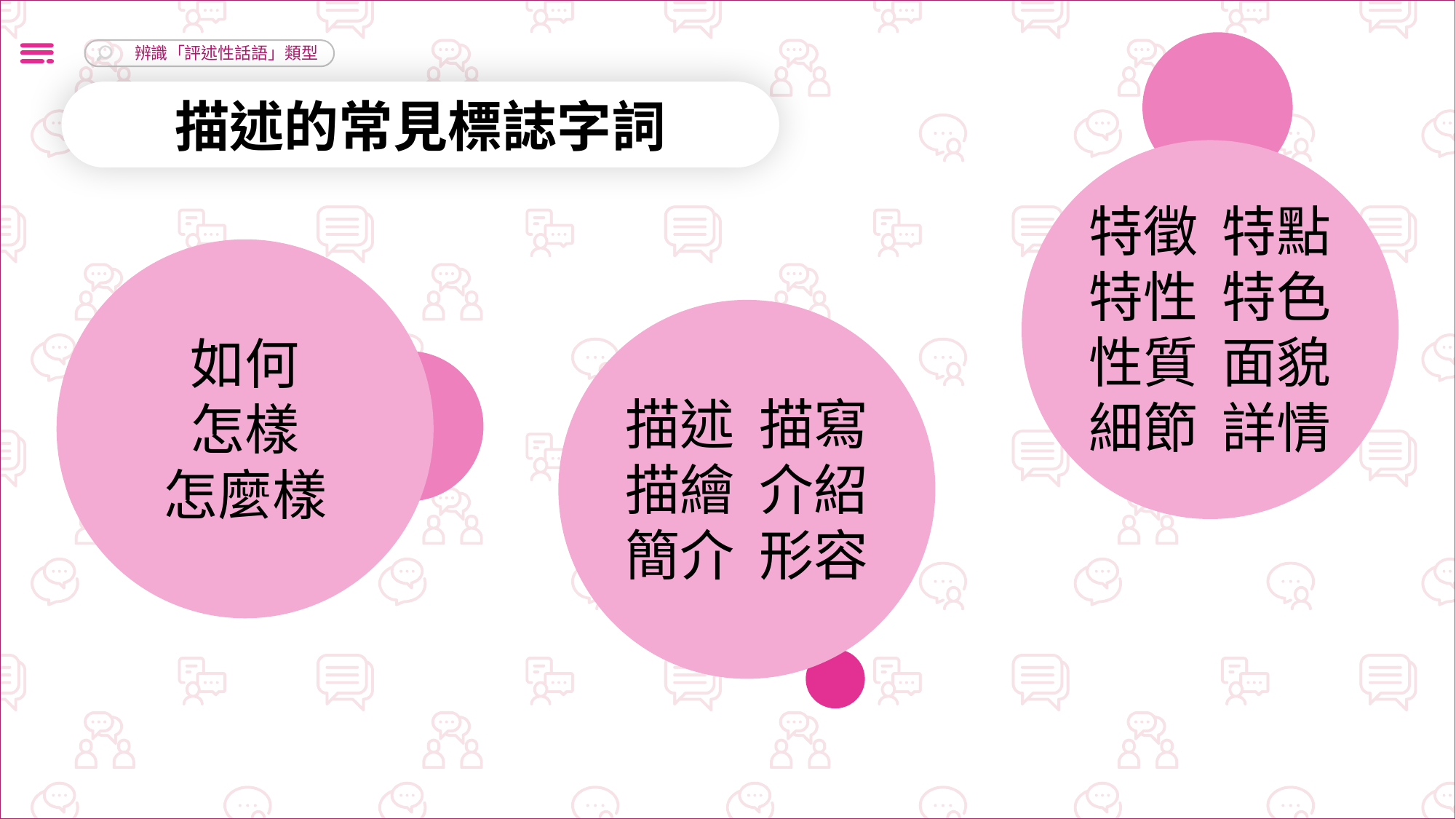

描述的常見標誌字詞

特徵  特點
特性  特色
性質  面貌
細節  詳情

如何
怎樣
怎麼樣

描述  描寫
描繪  介紹
簡介  形容